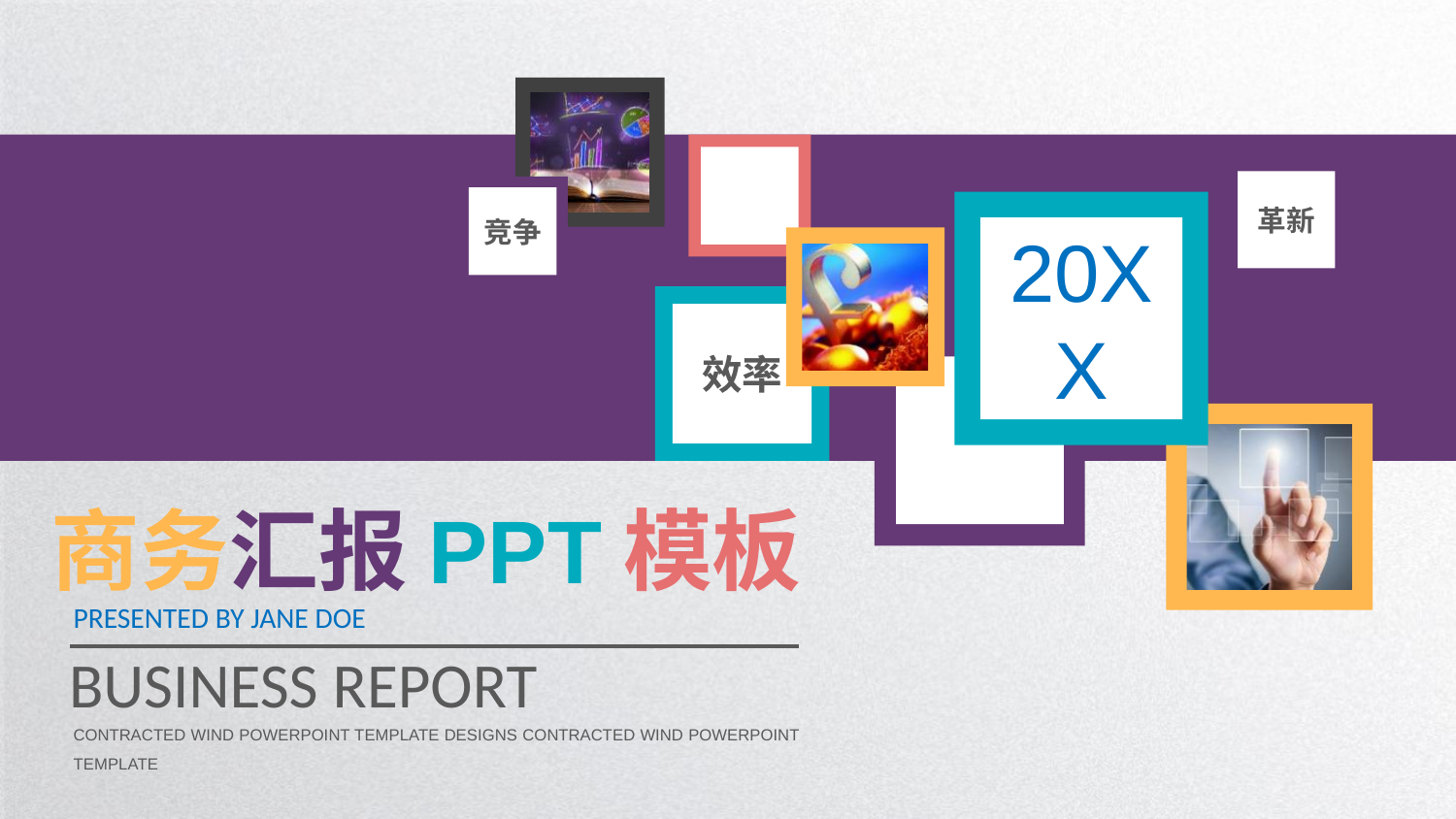

革新

竞争

20XX

效率

商务汇报PPT模板
PRESENTED BY JANE DOE
BUSINESS REPORT
CONTRACTED WIND POWERPOINT TEMPLATE DESIGNS CONTRACTED WIND POWERPOINT TEMPLATE